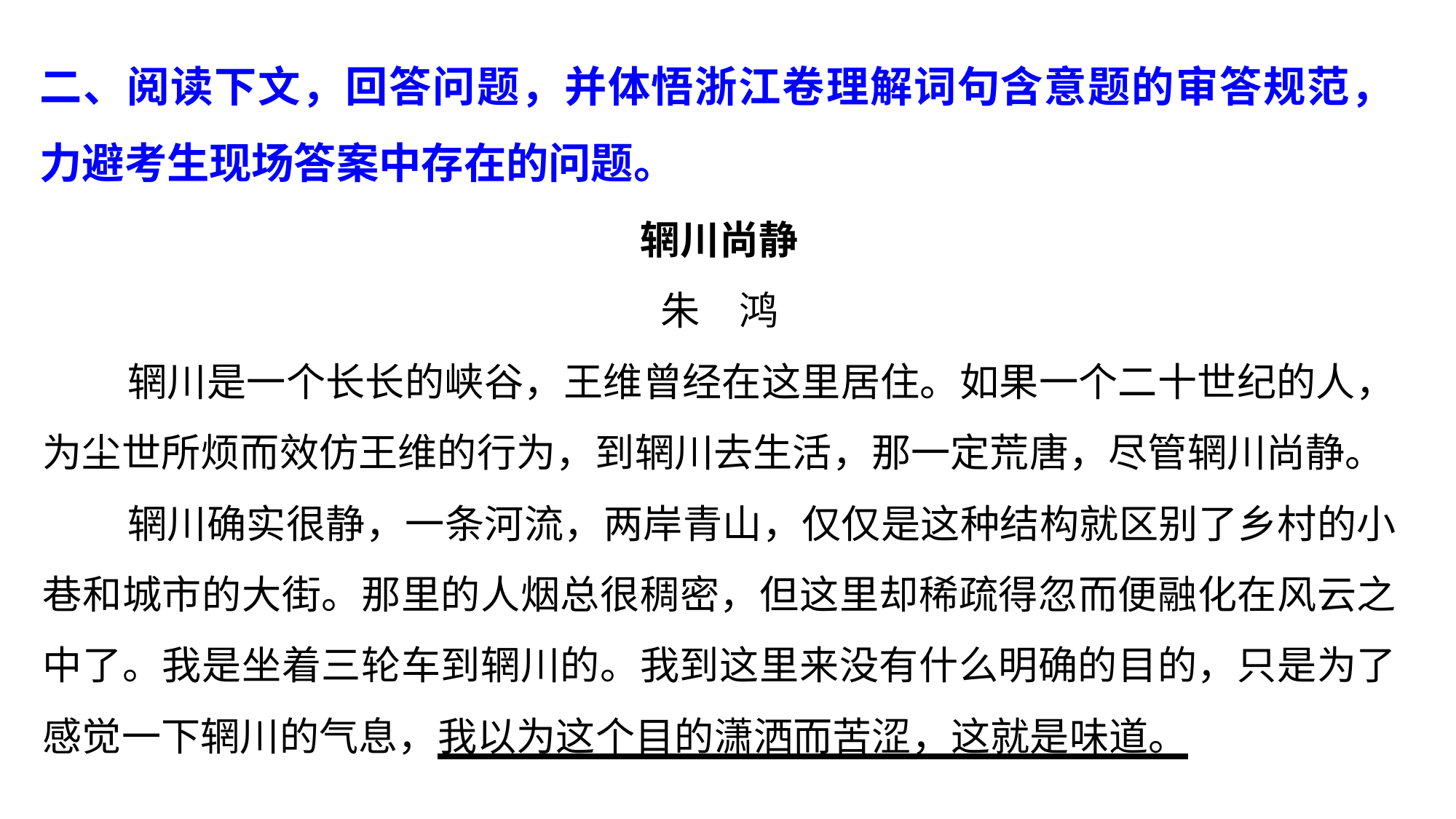

二、阅读下文，回答问题，并体悟浙江卷理解词句含意题的审答规范，力避考生现场答案中存在的问题。
辋川尚静
朱　鸿
辋川是一个长长的峡谷，王维曾经在这里居住。如果一个二十世纪的人，为尘世所烦而效仿王维的行为，到辋川去生活，那一定荒唐，尽管辋川尚静。
辋川确实很静，一条河流，两岸青山，仅仅是这种结构就区别了乡村的小巷和城市的大街。那里的人烟总很稠密，但这里却稀疏得忽而便融化在风云之中了。我是坐着三轮车到辋川的。我到这里来没有什么明确的目的，只是为了感觉一下辋川的气息，我以为这个目的潇洒而苦涩，这就是味道。